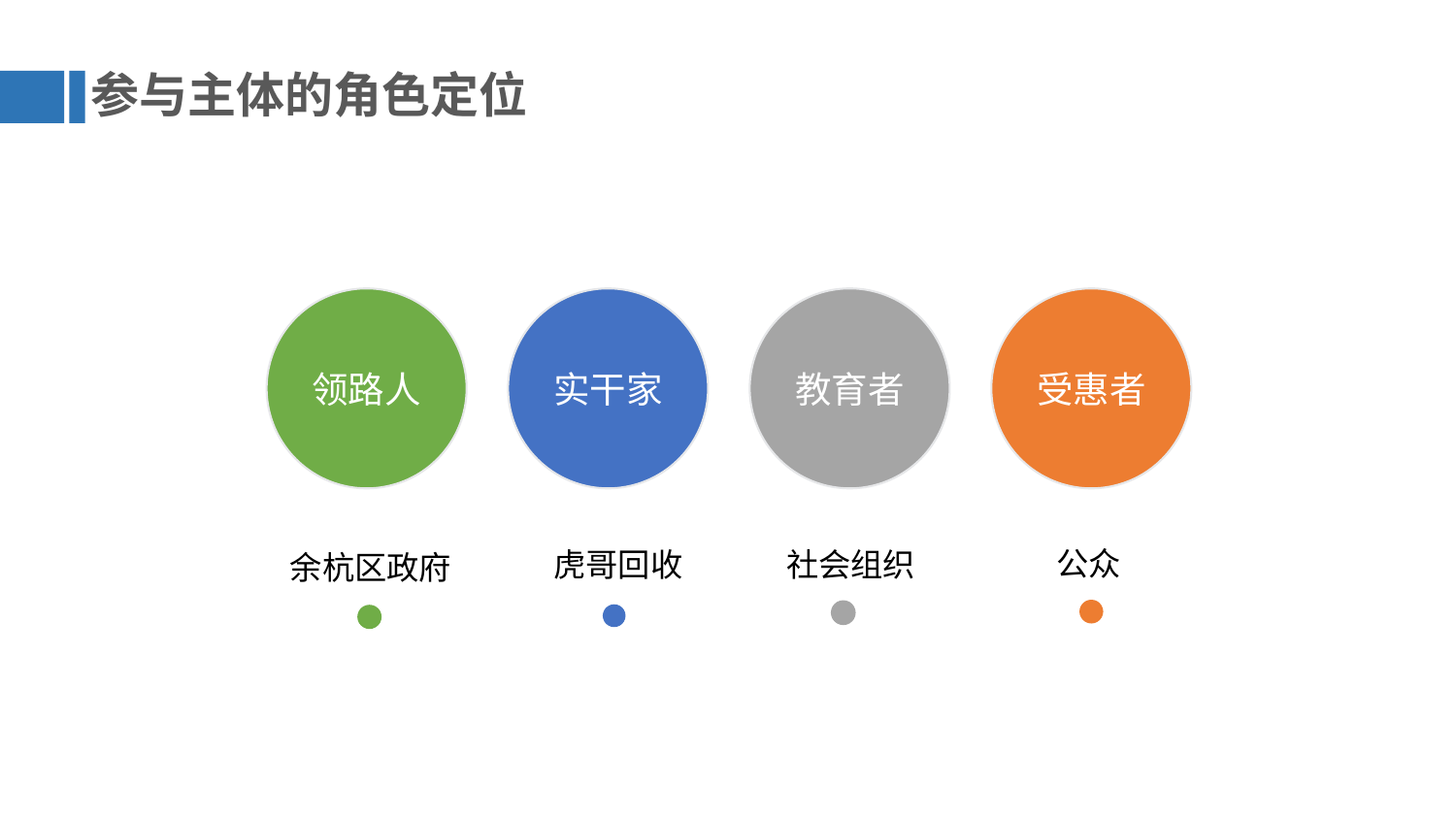

参与主体的角色定位

领路人
实干家
教育者
受惠者
公众
虎哥回收
社会组织
余杭区政府